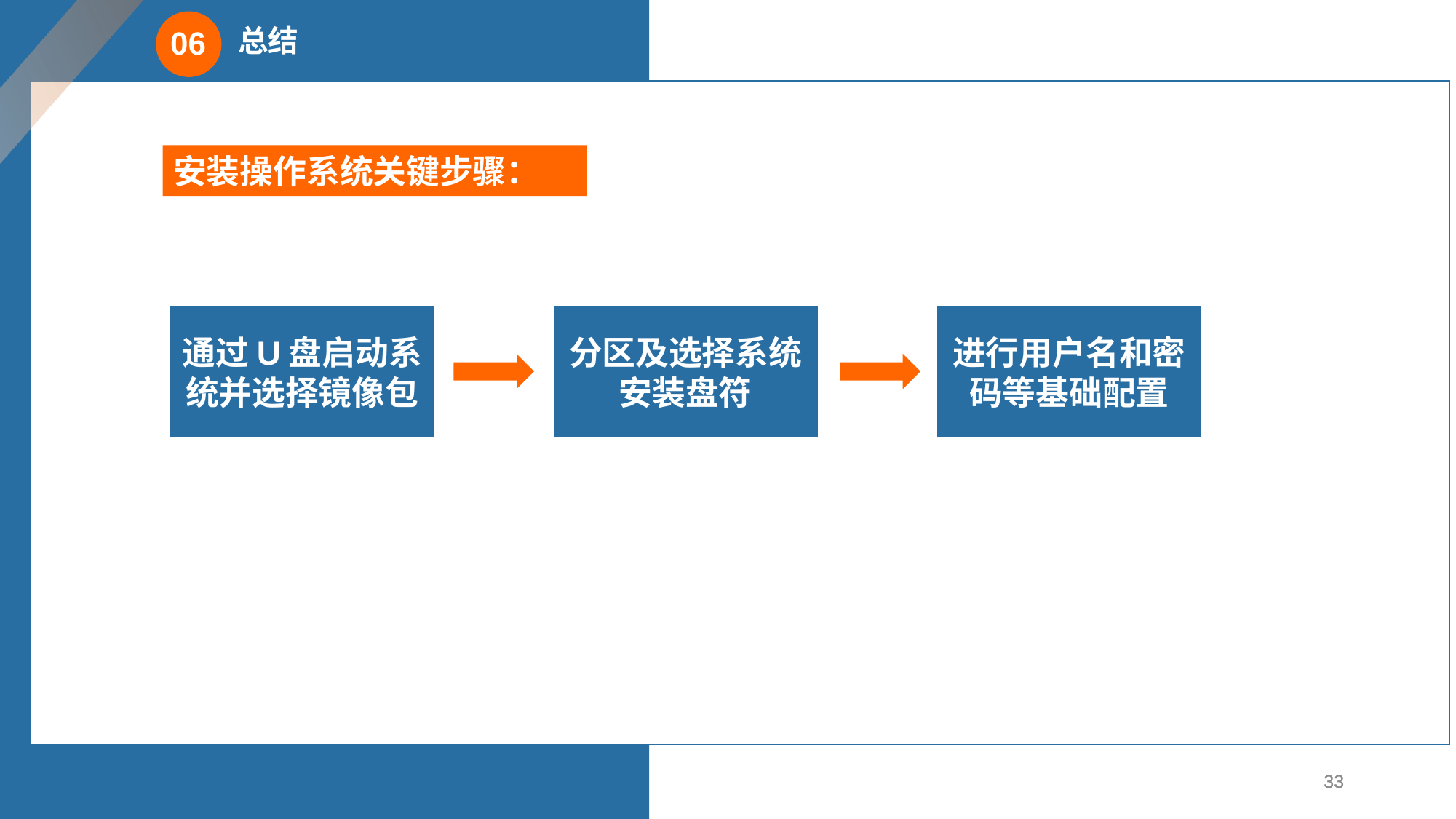

总结
06
安装操作系统关键步骤：
通过U盘启动系统并选择镜像包
分区及选择系统安装盘符
进行用户名和密码等基础配置